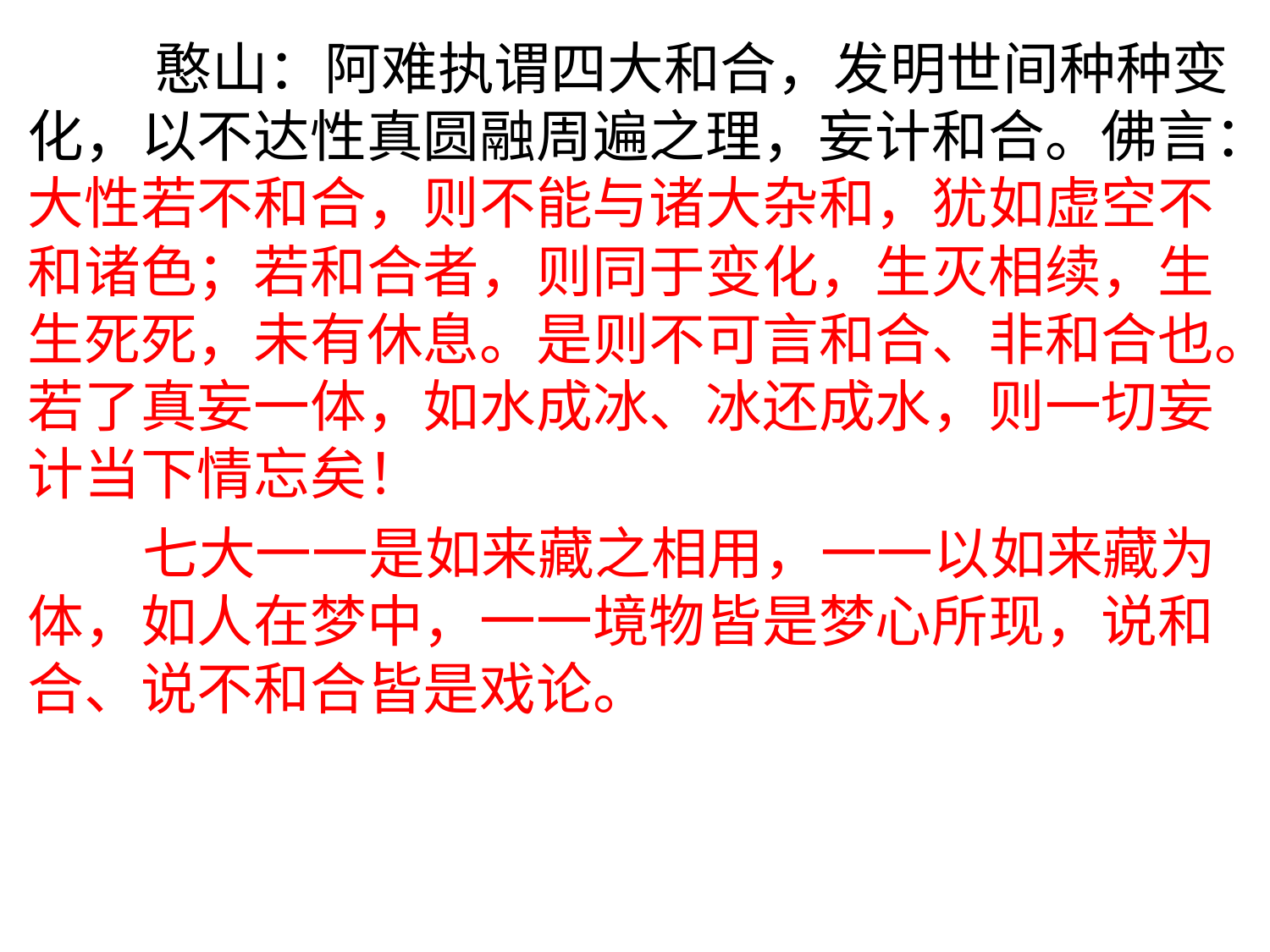

憨山：阿难执谓四大和合，发明世间种种变化，以不达性真圆融周遍之理，妄计和合。佛言：大性若不和合，则不能与诸大杂和，犹如虚空不和诸色；若和合者，则同于变化，生灭相续，生生死死，未有休息。是则不可言和合、非和合也。若了真妄一体，如水成冰、冰还成水，则一切妄计当下情忘矣！
        七大一一是如来藏之相用，一一以如来藏为体，如人在梦中，一一境物皆是梦心所现，说和合、说不和合皆是戏论。